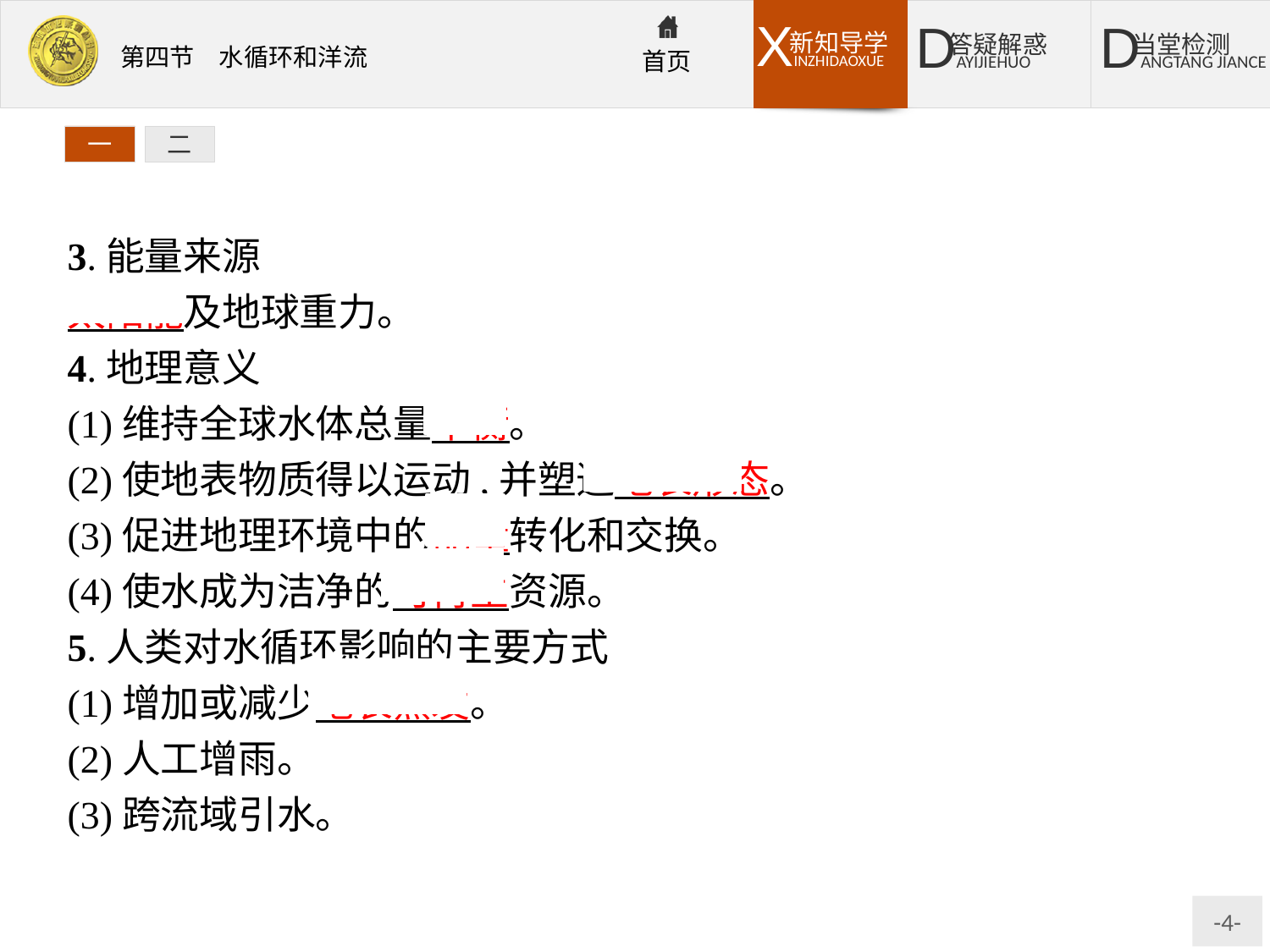

一
二
3.能量来源
太阳能及地球重力。
4.地理意义
(1)维持全球水体总量平衡。
(2)使地表物质得以运动,并塑造地表形态。
(3)促进地理环境中的能量转化和交换。
(4)使水成为洁净的可再生资源。
5.人类对水循环影响的主要方式
(1)增加或减少地表蒸发。
(2)人工增雨。
(3)跨流域引水。